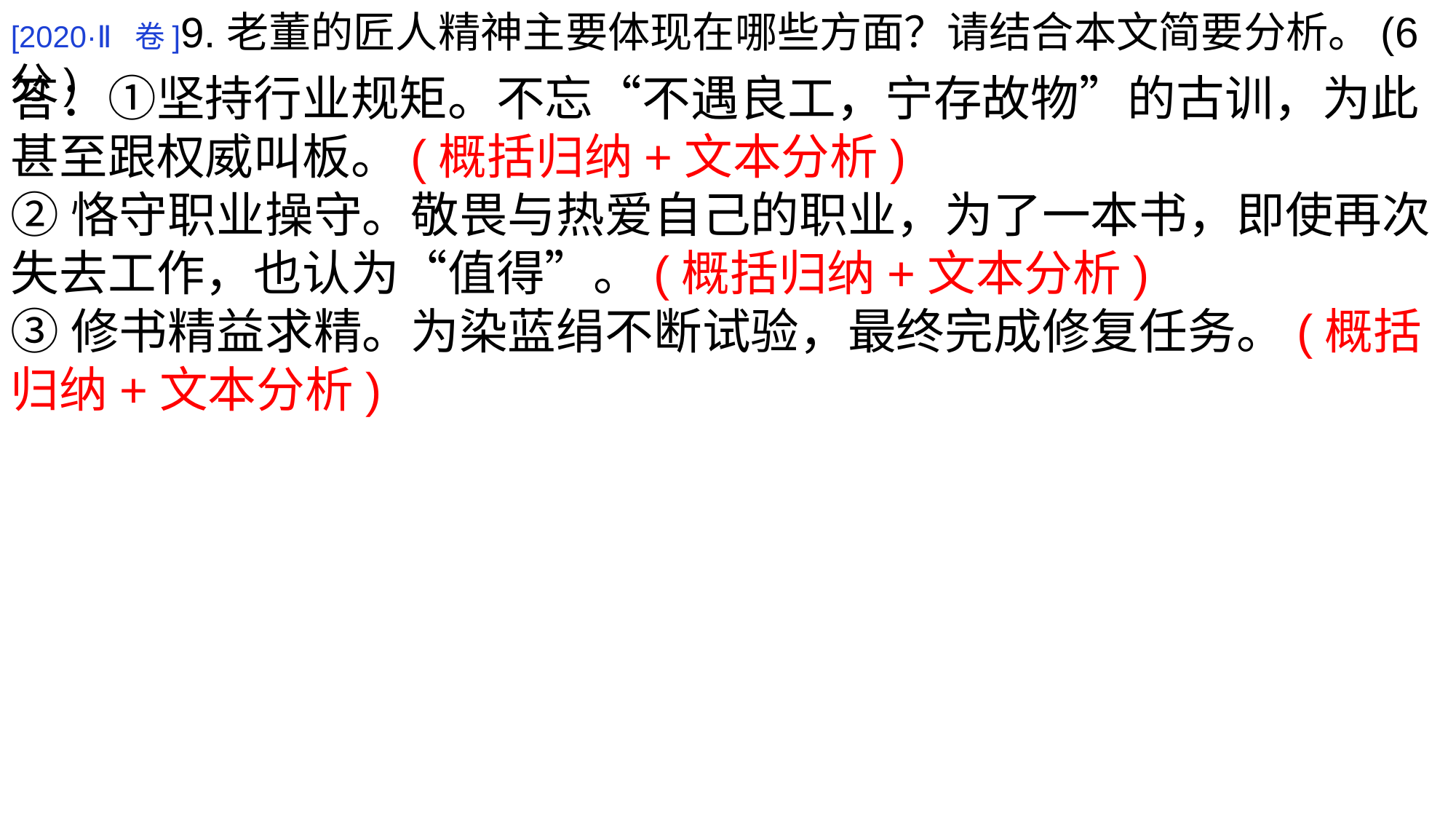

[2020·Ⅱ卷]9.老董的匠人精神主要体现在哪些方面？请结合本文简要分析。(6分)
答：①坚持行业规矩。不忘“不遇良工，宁存故物”的古训，为此甚至跟权威叫板。(概括归纳+文本分析)
②恪守职业操守。敬畏与热爱自己的职业，为了一本书，即使再次失去工作，也认为“值得”。(概括归纳+文本分析)
③修书精益求精。为染蓝绢不断试验，最终完成修复任务。(概括归纳+文本分析)